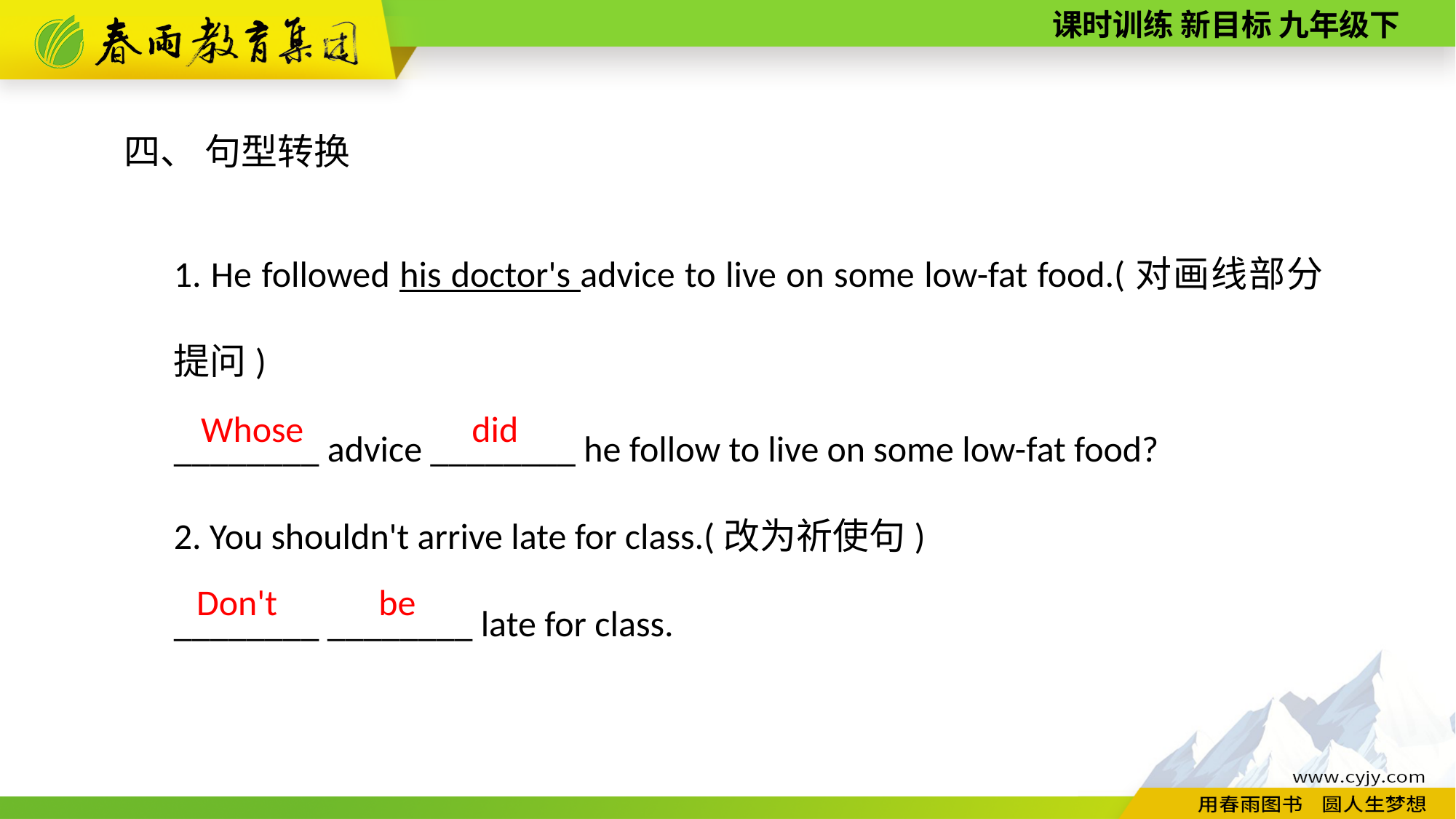

四、 句型转换
1. He followed his doctor's advice to live on some low-­fat food.(对画线部分提问)
________ advice ________ he follow to live on some low-­fat food?
2. You shouldn't arrive late for class.(改为祈使句)
________ ________ late for class.
did
Whose
Don't
be